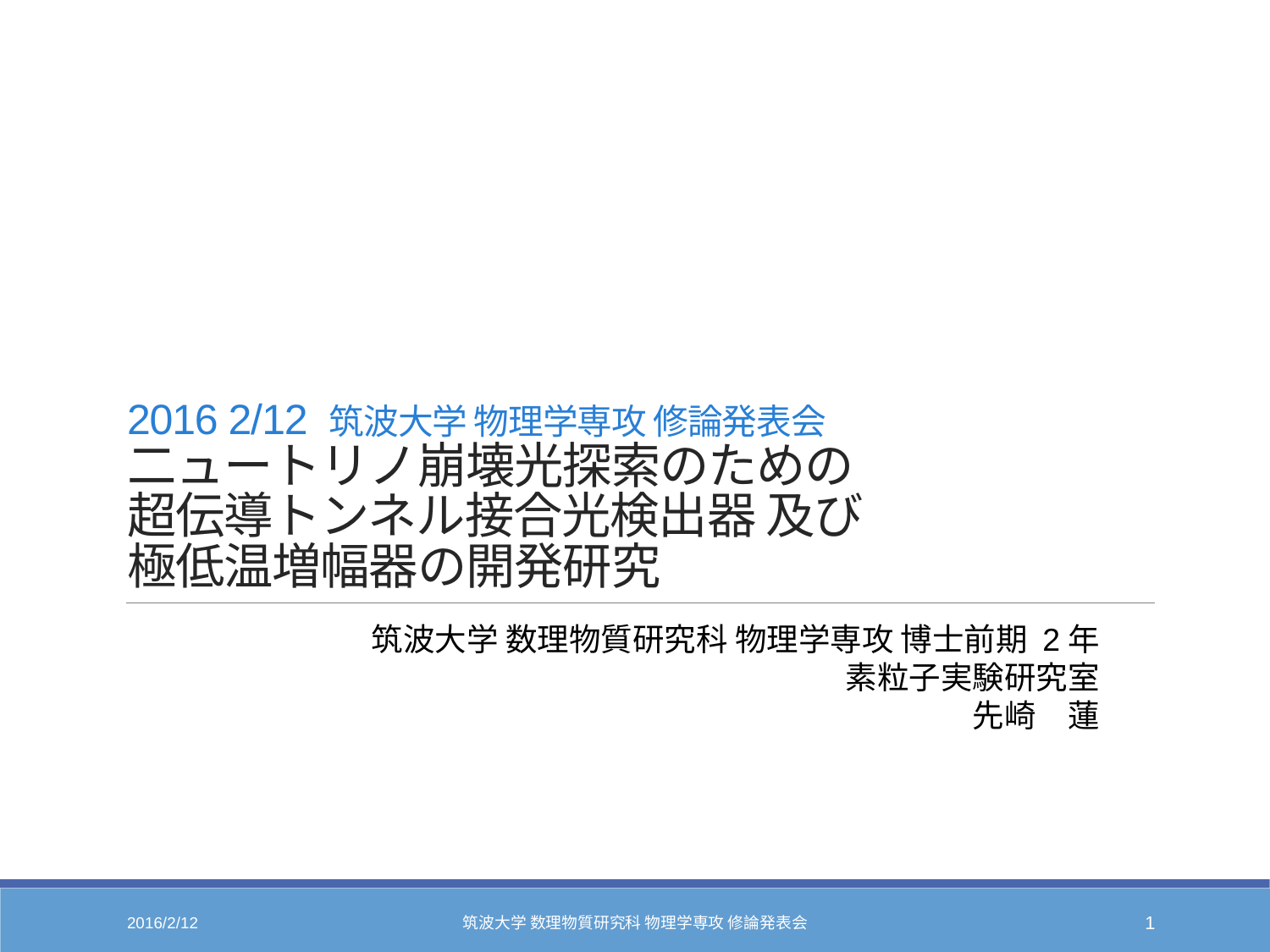

# 2016 2/12 筑波大学 物理学専攻 修論発表会 二ュートリノ崩壊光探索のための 超伝導トンネル接合光検出器 及び 極低温増幅器の開発研究
筑波大学 数理物質研究科 物理学専攻 博士前期 2年
素粒子実験研究室
先崎　蓮

2016/2/12
筑波大学 数理物質研究科 物理学専攻 修論発表会
1